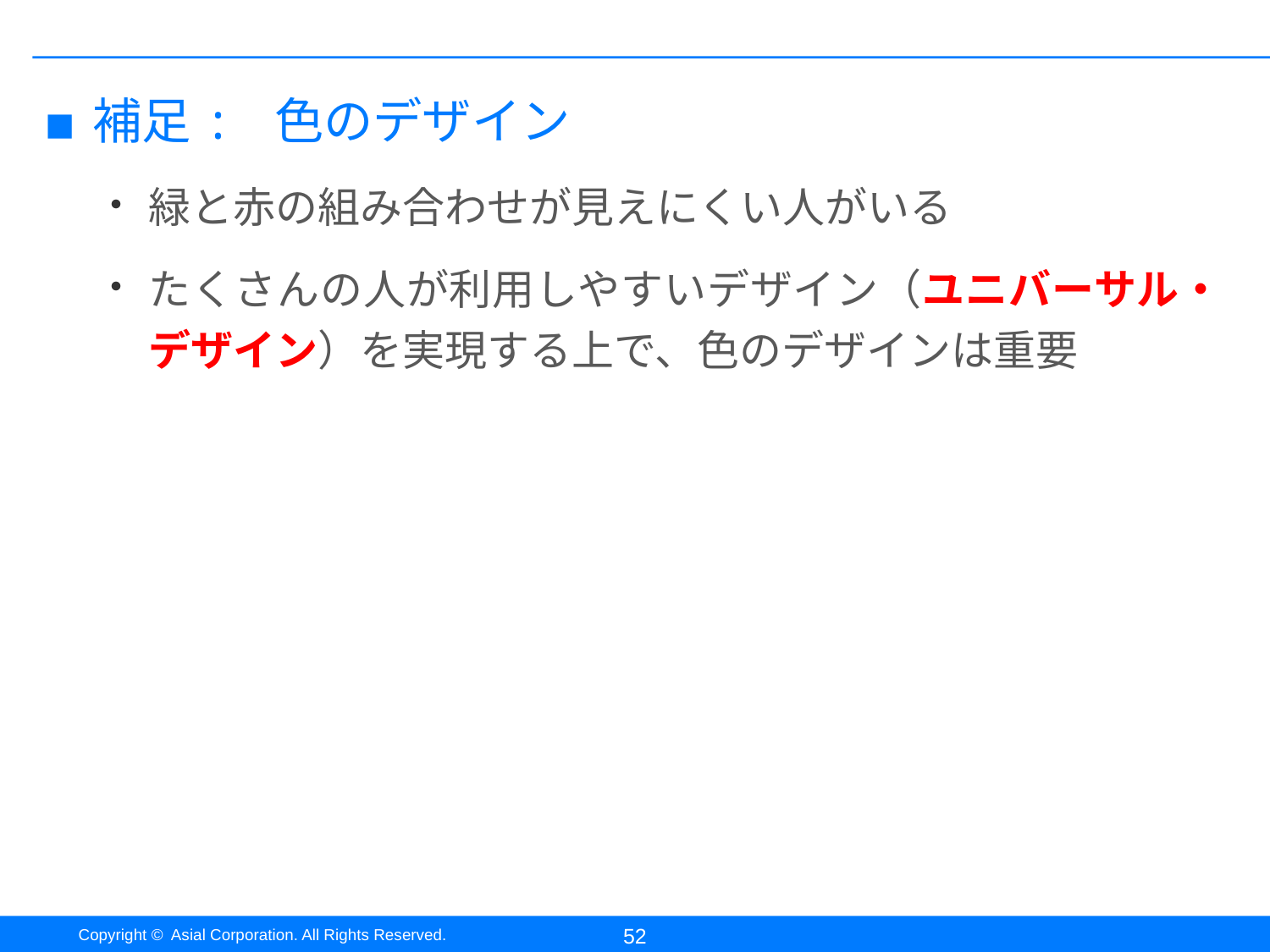

#

補足: 色のデザイン
緑と赤の組み合わせが見えにくい人がいる
たくさんの人が利用しやすいデザイン（ユニバーサル・デザイン）を実現する上で、色のデザインは重要
52